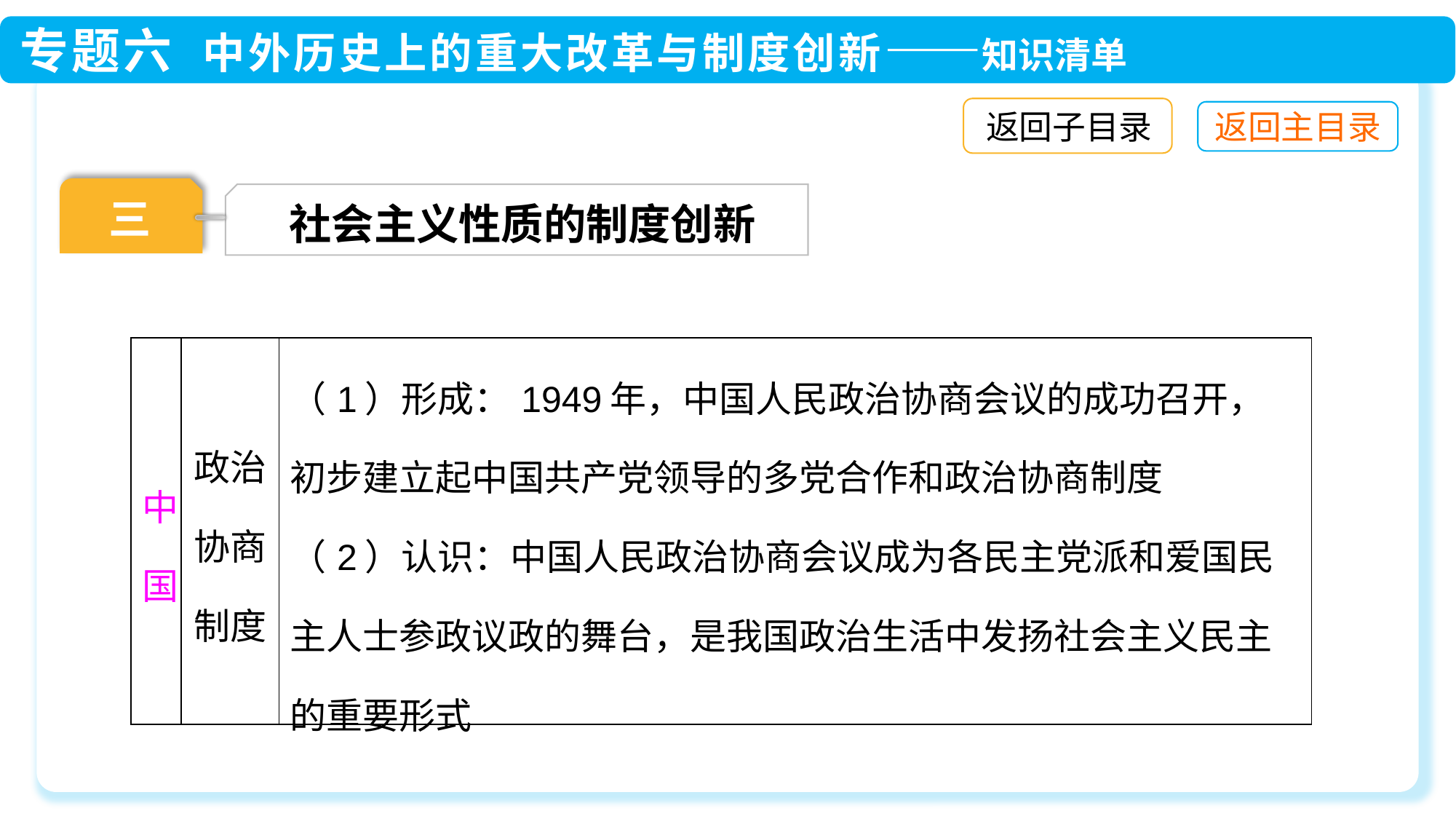

返回子目录
三
社会主义性质的制度创新

| 中国 | 政治协商制度 | （1）形成：1949年，中国人民政治协商会议的成功召开，初步建立起中国共产党领导的多党合作和政治协商制度 （2）认识：中国人民政治协商会议成为各民主党派和爱国民主人士参政议政的舞台，是我国政治生活中发扬社会主义民主的重要形式 |
| --- | --- | --- |